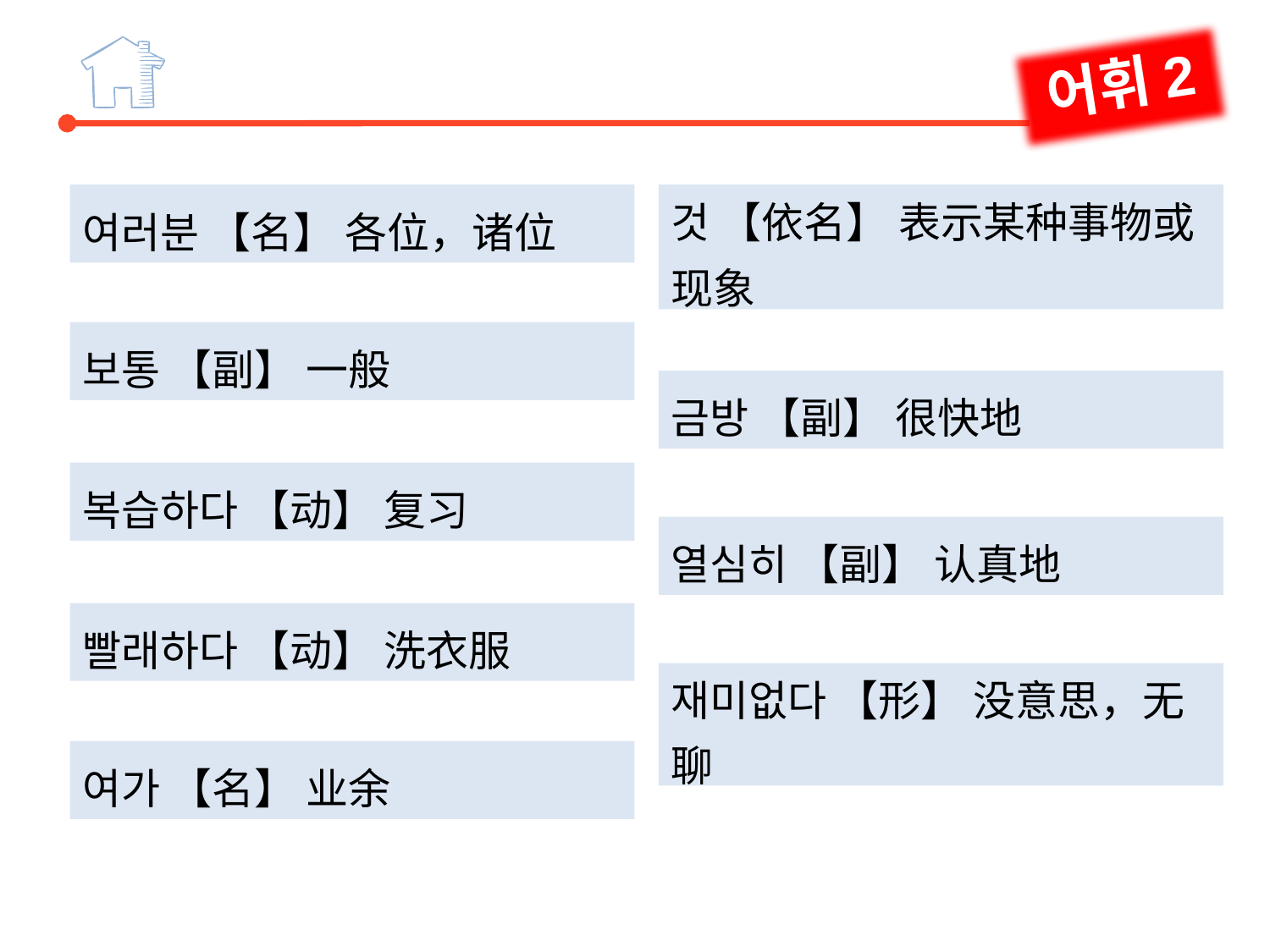

어휘2

것 【依名】 表示某种事物或现象
여러분 【名】 各位，诸位
보통 【副】 一般
금방 【副】 很快地
복습하다 【动】 复习
열심히 【副】 认真地
빨래하다 【动】 洗衣服
재미없다 【形】 没意思，无聊
여가 【名】 业余